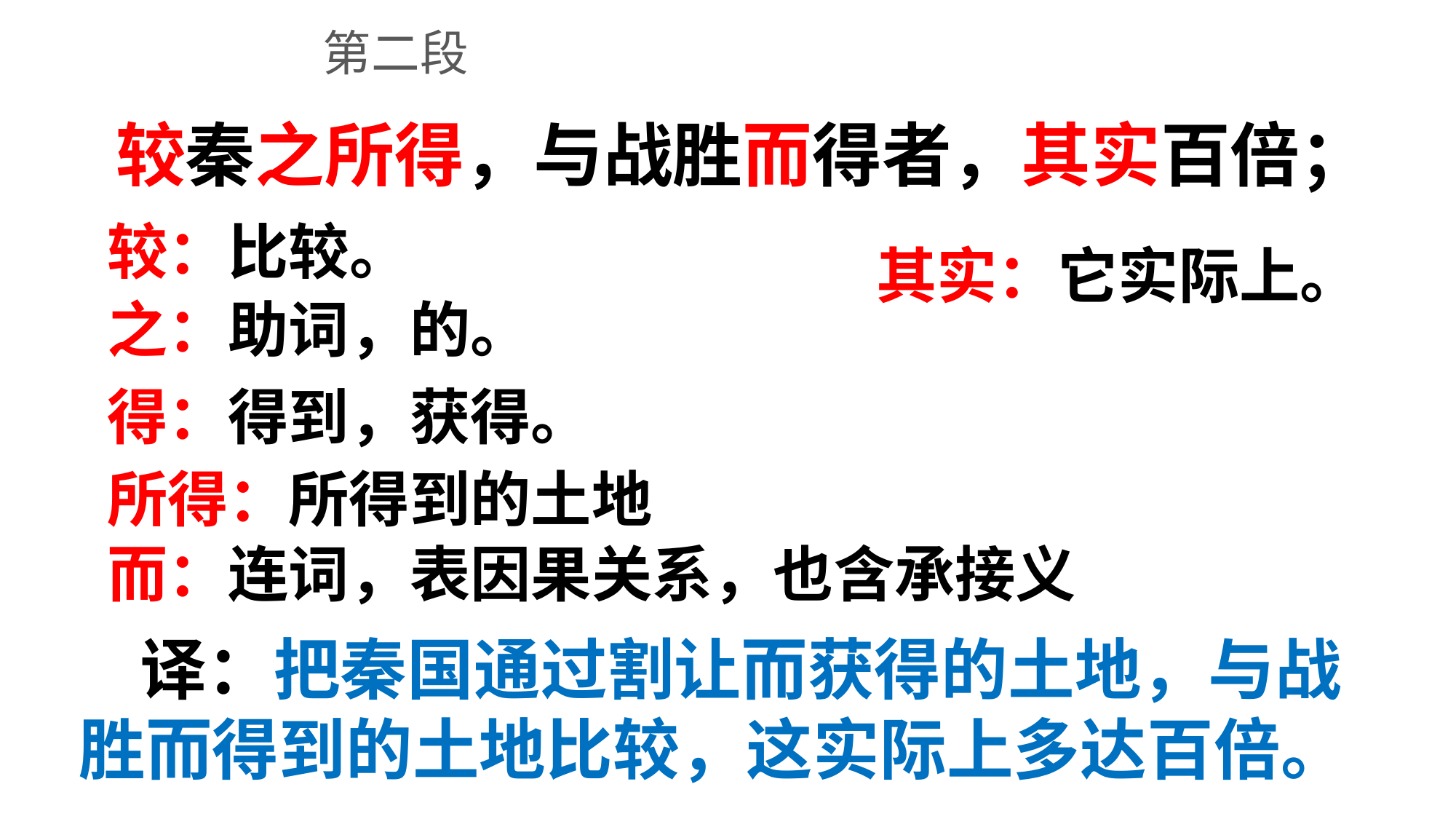

第二段
较秦之所得，与战胜而得者，其实百倍；
较：比较。
其实：它实际上。
之：助词，的。
得：得到，获得。
所得：所得到的土地
而：连词，表因果关系，也含承接义
   译：把秦国通过割让而获得的土地，与战胜而得到的土地比较，这实际上多达百倍。